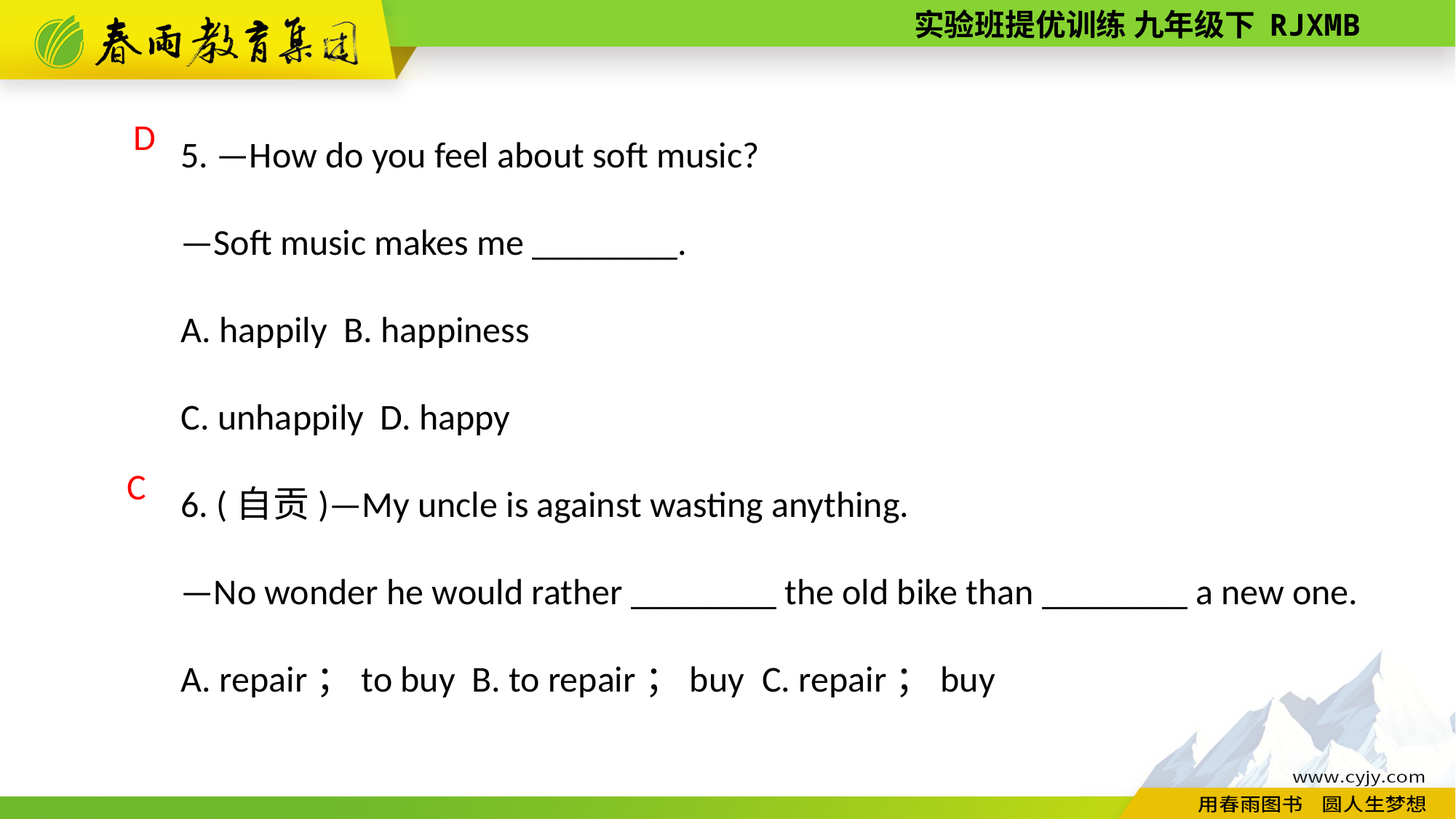

5. —How do you feel about soft music?
—Soft music makes me ________.
A. happily  B. happiness
C. unhappily  D. happy
6. (自贡)—My uncle is against wasting anything.
—No wonder he would rather ________ the old bike than ________ a new one.
A. repair；to buy  B. to repair；buy    C. repair；buy
D
 C